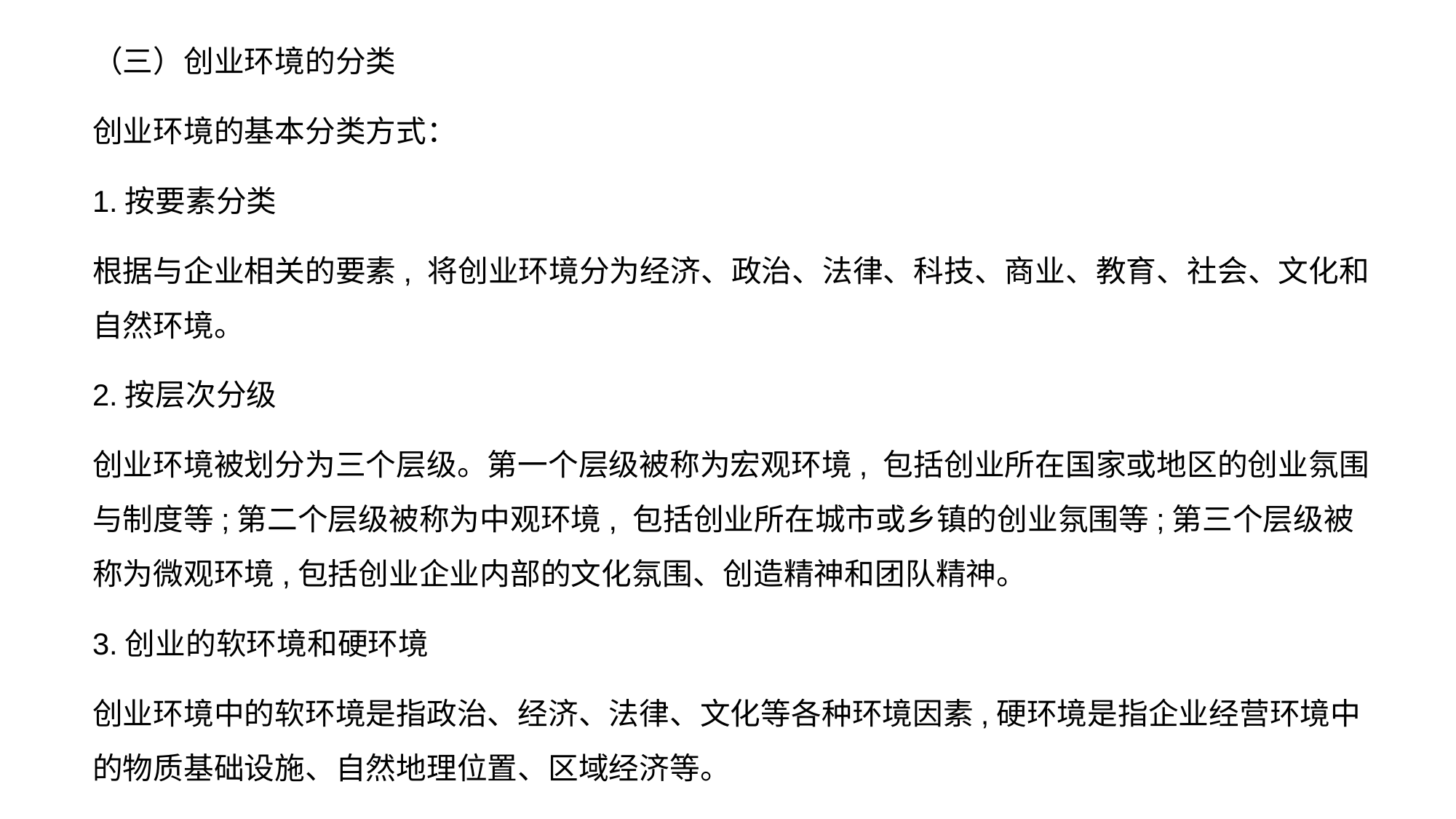

（三）创业环境的分类
创业环境的基本分类方式：
1.按要素分类
根据与企业相关的要素, 将创业环境分为经济、政治、法律、科技、商业、教育、社会、文化和自然环境。
2.按层次分级
创业环境被划分为三个层级。第一个层级被称为宏观环境, 包括创业所在国家或地区的创业氛围与制度等;第二个层级被称为中观环境, 包括创业所在城市或乡镇的创业氛围等;第三个层级被称为微观环境,包括创业企业内部的文化氛围、创造精神和团队精神。
3.创业的软环境和硬环境
创业环境中的软环境是指政治、经济、法律、文化等各种环境因素,硬环境是指企业经营环境中的物质基础设施、自然地理位置、区域经济等。